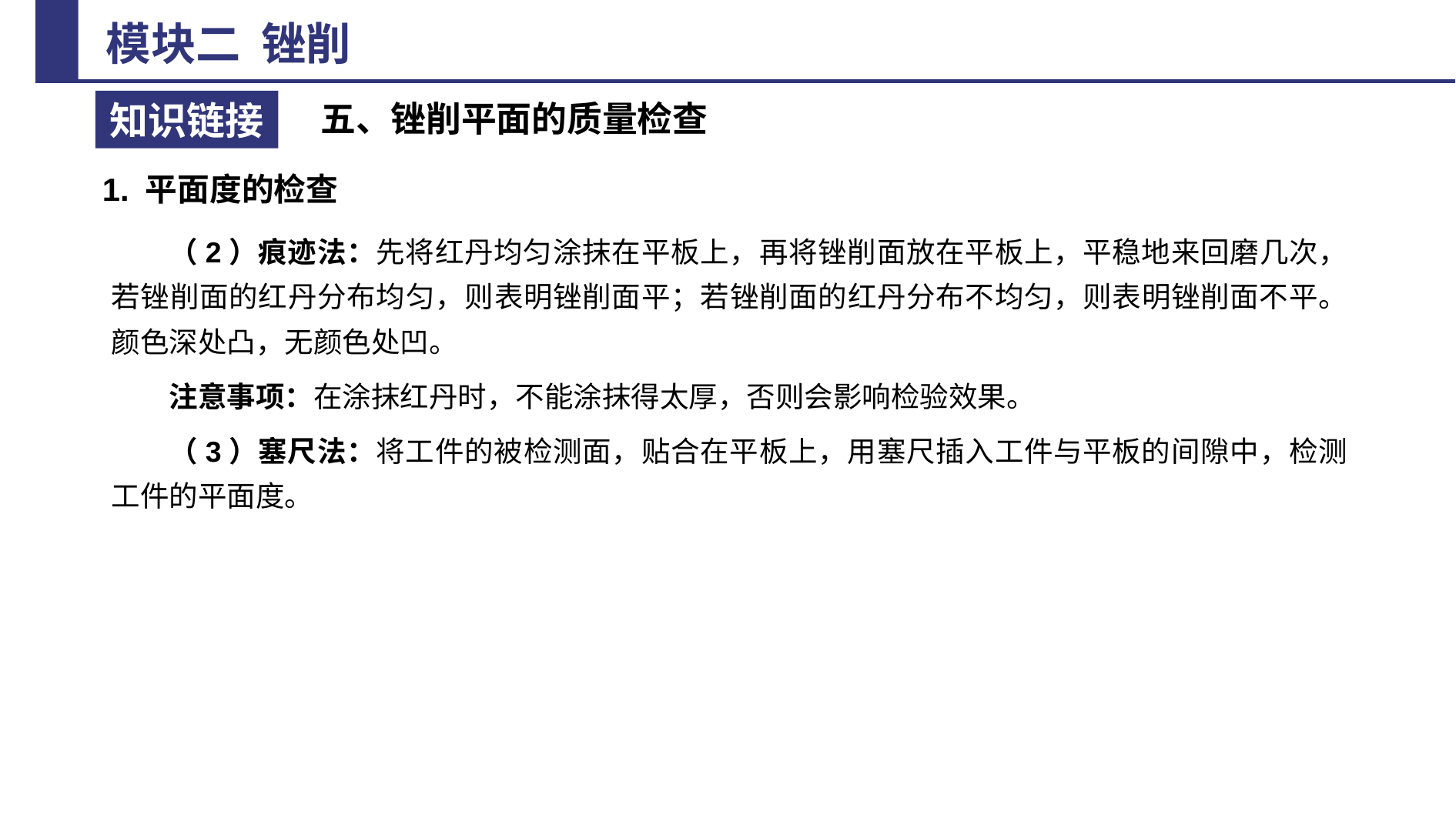

五、锉削平面的质量检查
1. 平面度的检查
（2）痕迹法：先将红丹均匀涂抹在平板上，再将锉削面放在平板上，平稳地来回磨几次，若锉削面的红丹分布均匀，则表明锉削面平；若锉削面的红丹分布不均匀，则表明锉削面不平。颜色深处凸，无颜色处凹。
注意事项：在涂抹红丹时，不能涂抹得太厚，否则会影响检验效果。
（3）塞尺法：将工件的被检测面，贴合在平板上，用塞尺插入工件与平板的间隙中，检测工件的平面度。